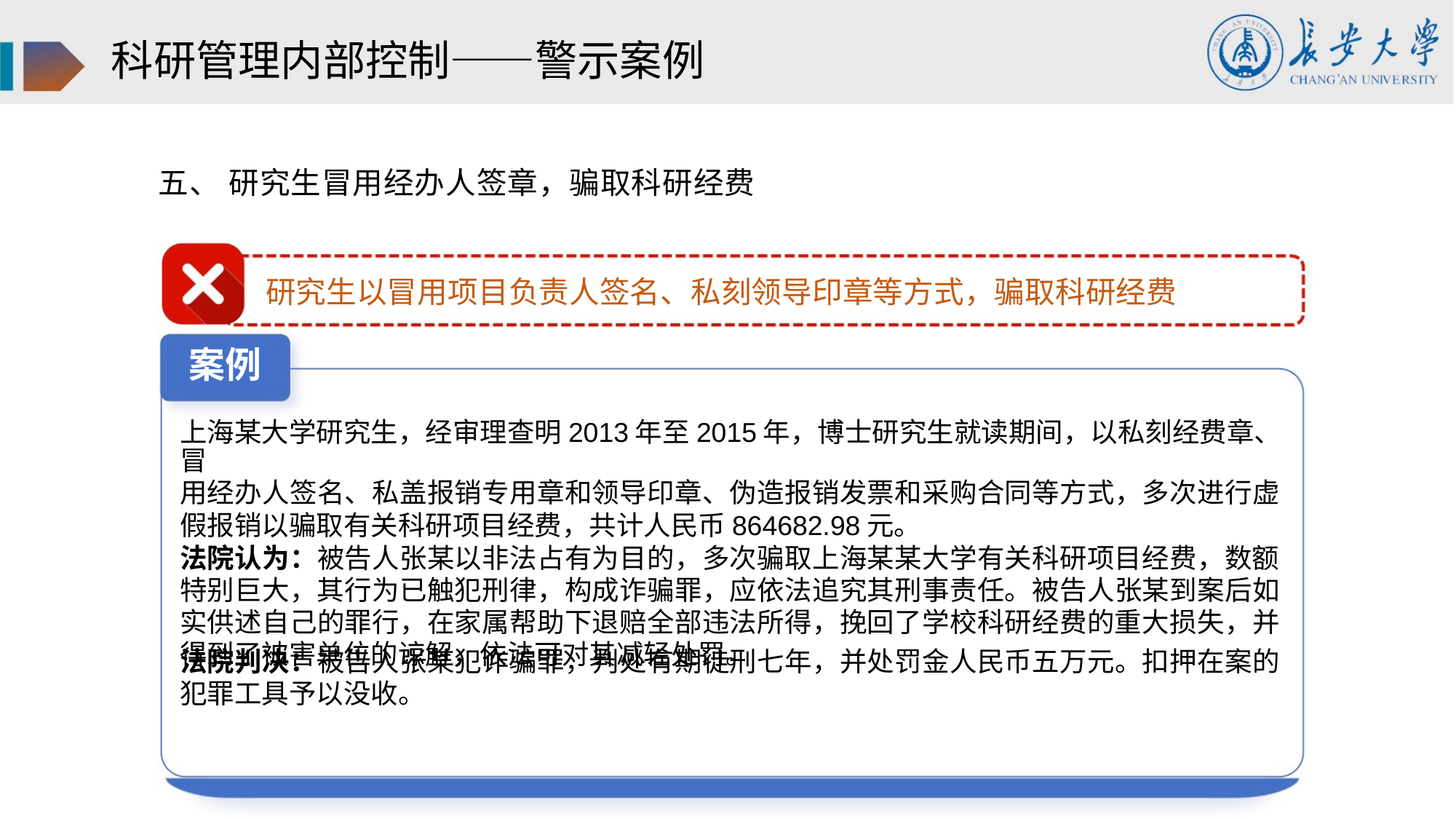

科研管理内部控制——警示案例
五、 研究生冒用经办人签章，骗取科研经费
研究生以冒用项目负责人签名、私刻领导印章等方式，骗取科研经费
案例
上海某大学研究生，经审理查明2013年至2015年，博士研究生就读期间，以私刻经费章、冒
用经办人签名、私盖报销专用章和领导印章、伪造报销发票和采购合同等方式，多次进行虚
假报销以骗取有关科研项目经费，共计人民币864682.98元。
法院认为：被告人张某以非法占有为目的，多次骗取上海某某大学有关科研项目经费，数额
特别巨大，其行为已触犯刑律，构成诈骗罪，应依法追究其刑事责任。被告人张某到案后如
实供述自己的罪行，在家属帮助下退赔全部违法所得，挽回了学校科研经费的重大损失，并
得到了被害单位的谅解，依法可对其减轻处罚。
法院判决：被告人张某犯诈骗罪，判处有期徒刑七年，并处罚金人民币五万元。扣押在案的
犯罪工具予以没收。